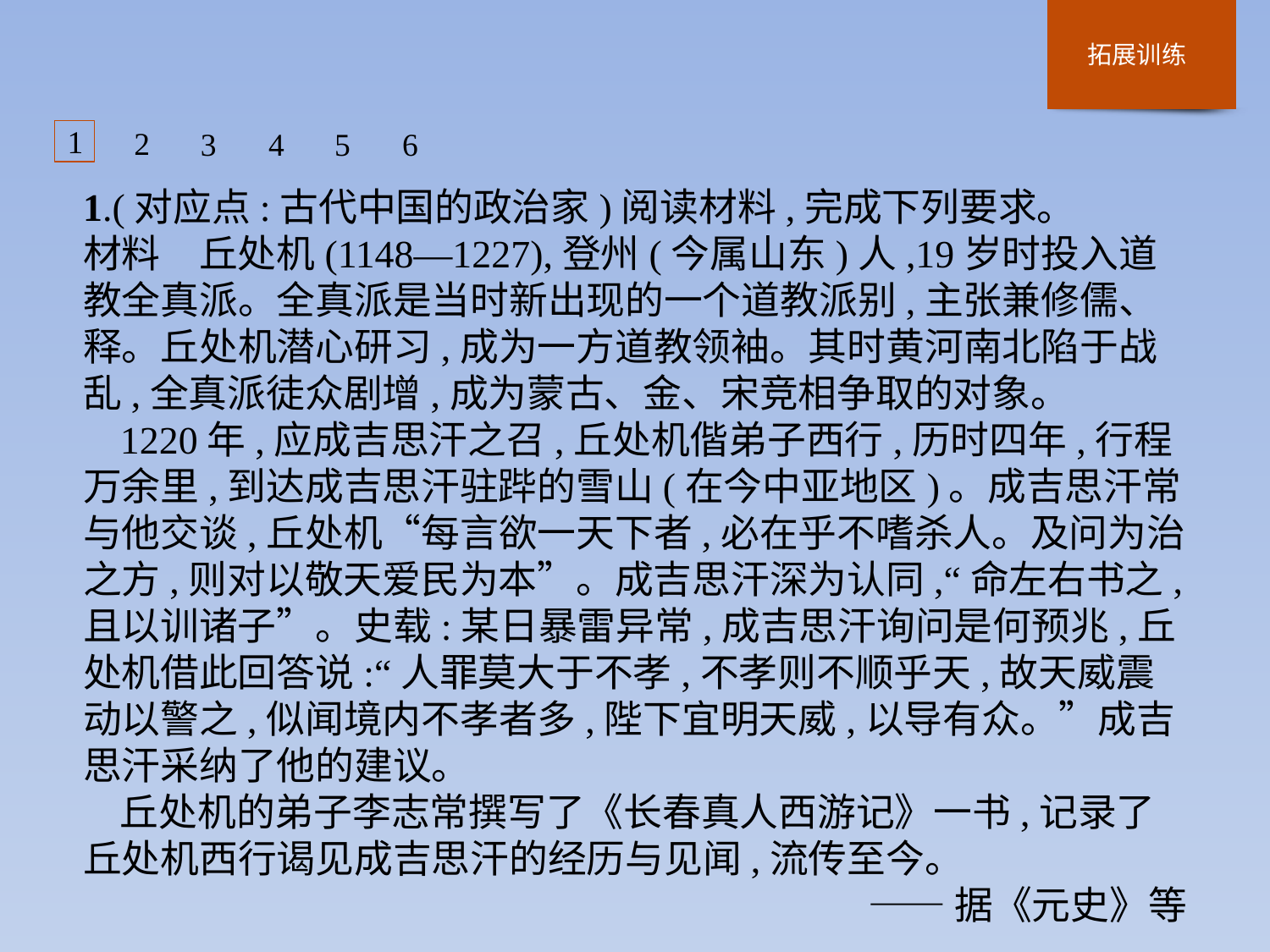

1
2
3
4
5
6
1.(对应点:古代中国的政治家)阅读材料,完成下列要求。
材料　丘处机(1148—1227),登州(今属山东)人,19岁时投入道教全真派。全真派是当时新出现的一个道教派别,主张兼修儒、释。丘处机潜心研习,成为一方道教领袖。其时黄河南北陷于战乱,全真派徒众剧增,成为蒙古、金、宋竞相争取的对象。
1220年,应成吉思汗之召,丘处机偕弟子西行,历时四年,行程万余里,到达成吉思汗驻跸的雪山(在今中亚地区)。成吉思汗常与他交谈,丘处机“每言欲一天下者,必在乎不嗜杀人。及问为治之方,则对以敬天爱民为本”。成吉思汗深为认同,“命左右书之,且以训诸子”。史载:某日暴雷异常,成吉思汗询问是何预兆,丘处机借此回答说:“人罪莫大于不孝,不孝则不顺乎天,故天威震动以警之,似闻境内不孝者多,陛下宜明天威,以导有众。”成吉思汗采纳了他的建议。
丘处机的弟子李志常撰写了《长春真人西游记》一书,记录了丘处机西行谒见成吉思汗的经历与见闻,流传至今。
——据《元史》等